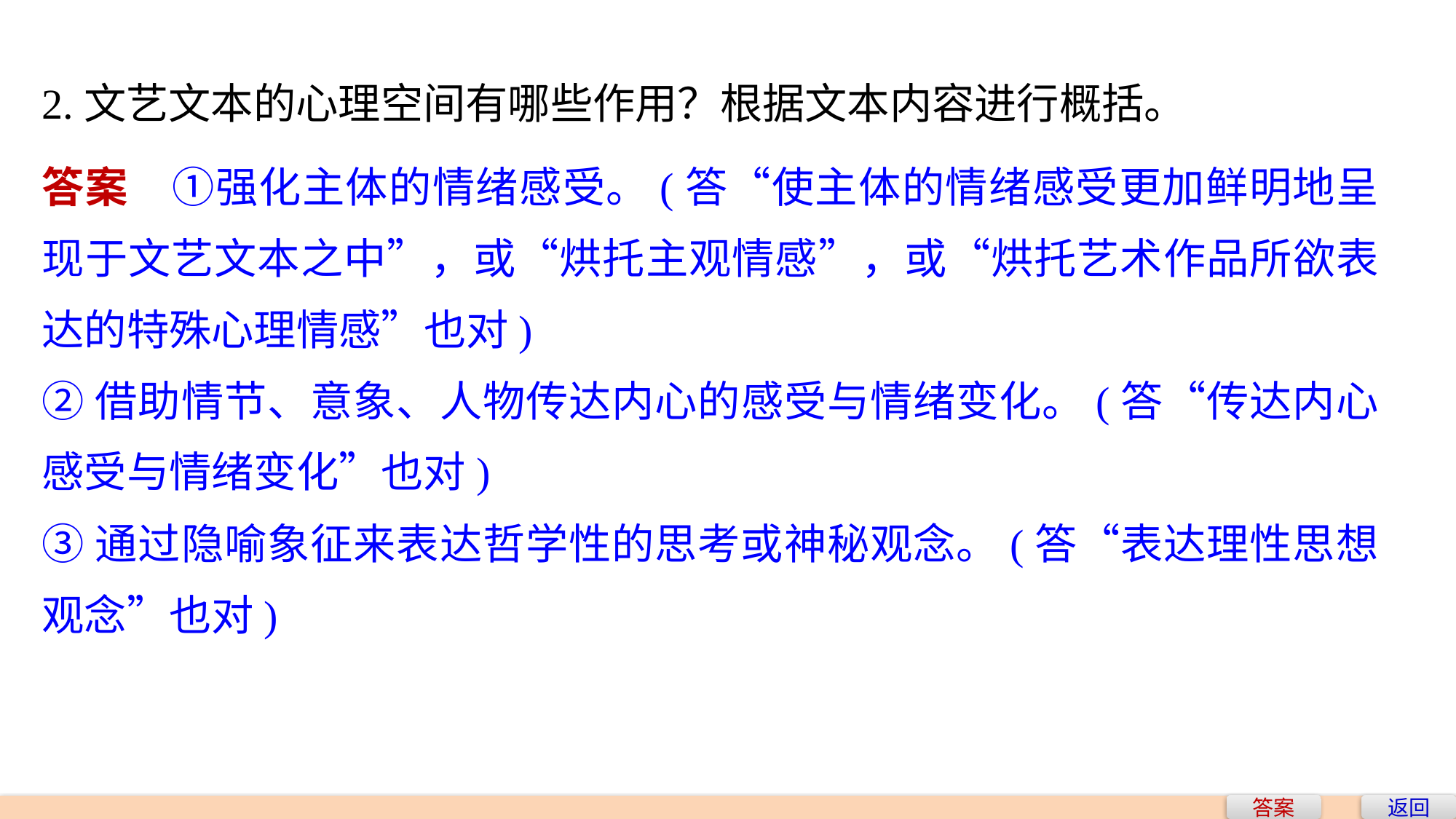

2.文艺文本的心理空间有哪些作用？根据文本内容进行概括。
答案　①强化主体的情绪感受。(答“使主体的情绪感受更加鲜明地呈现于文艺文本之中”，或“烘托主观情感”，或“烘托艺术作品所欲表达的特殊心理情感”也对)
②借助情节、意象、人物传达内心的感受与情绪变化。(答“传达内心感受与情绪变化”也对)
③通过隐喻象征来表达哲学性的思考或神秘观念。(答“表达理性思想观念”也对)
答案
返回